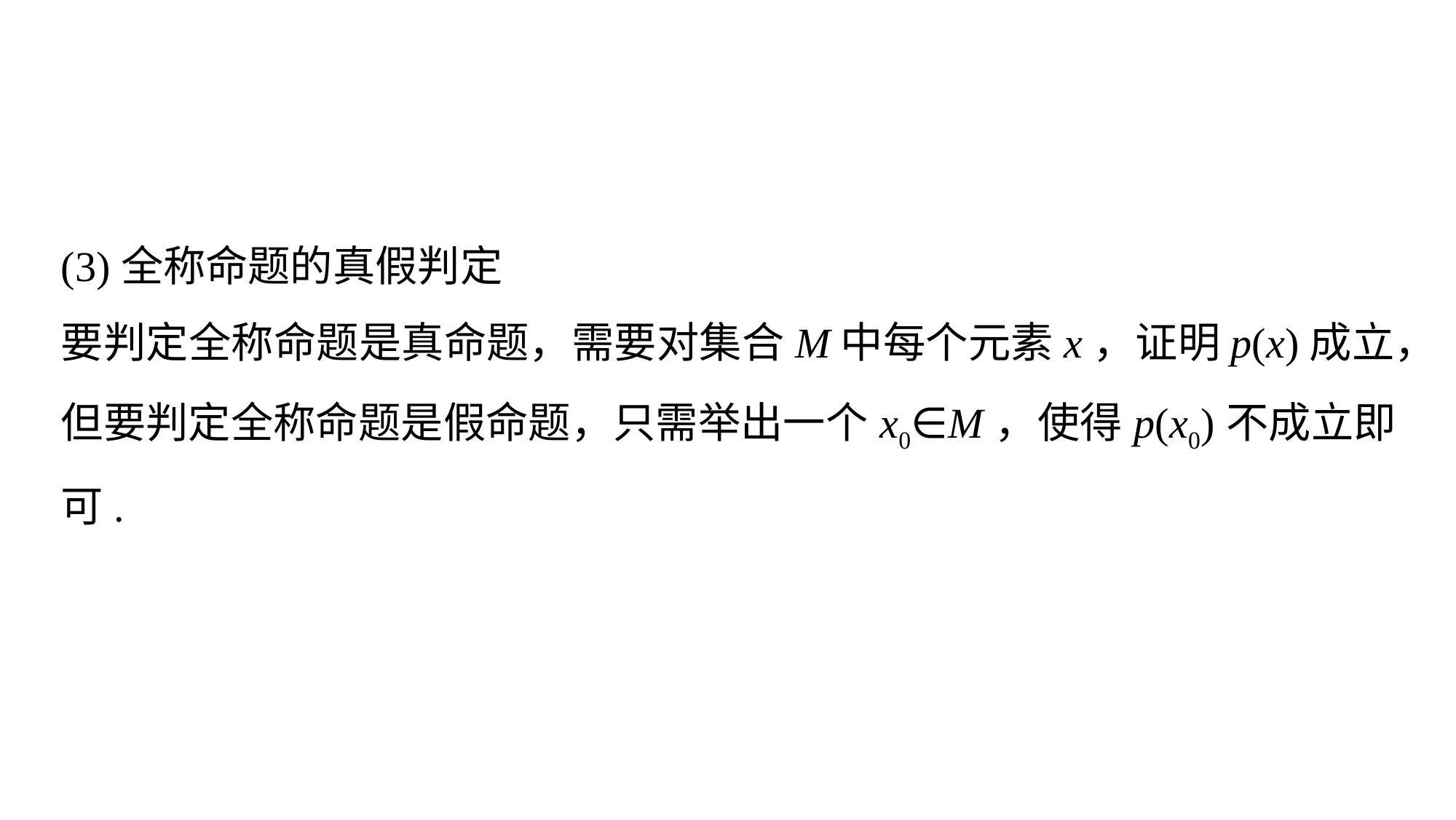

(3)全称命题的真假判定
要判定全称命题是真命题，需要对集合M中每个元素x，证明p(x)成立，但要判定全称命题是假命题，只需举出一个x0∈M，使得p(x0)不成立即可.